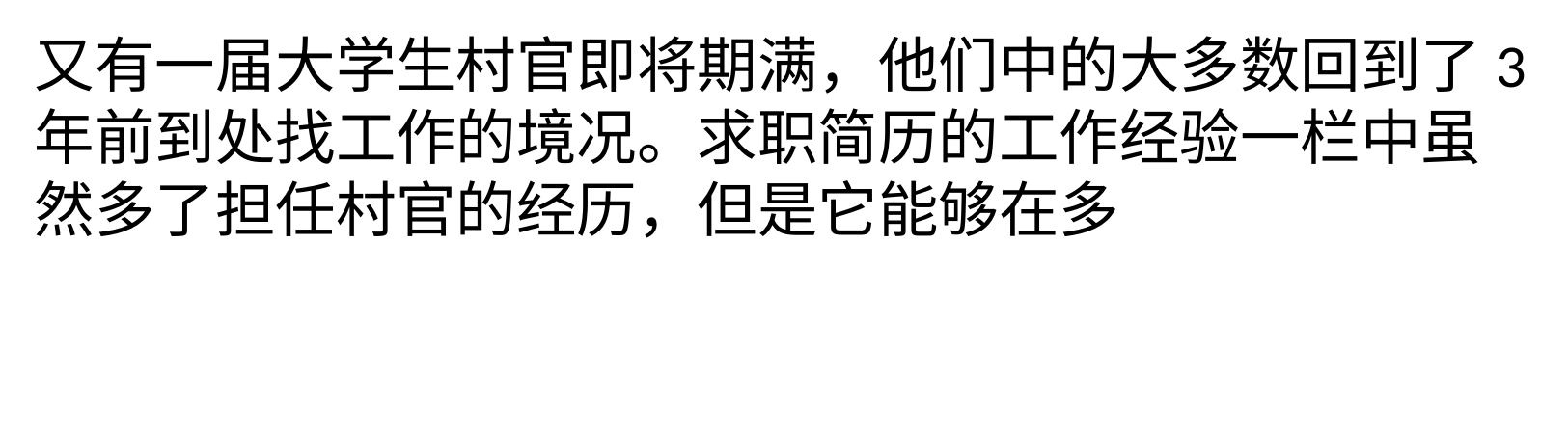

又有一届大学生村官即将期满，他们中的大多数回到了3年前到处找工作的境况。求职简历的工作经验一栏中虽然多了担任村官的经历，但是它能够在多